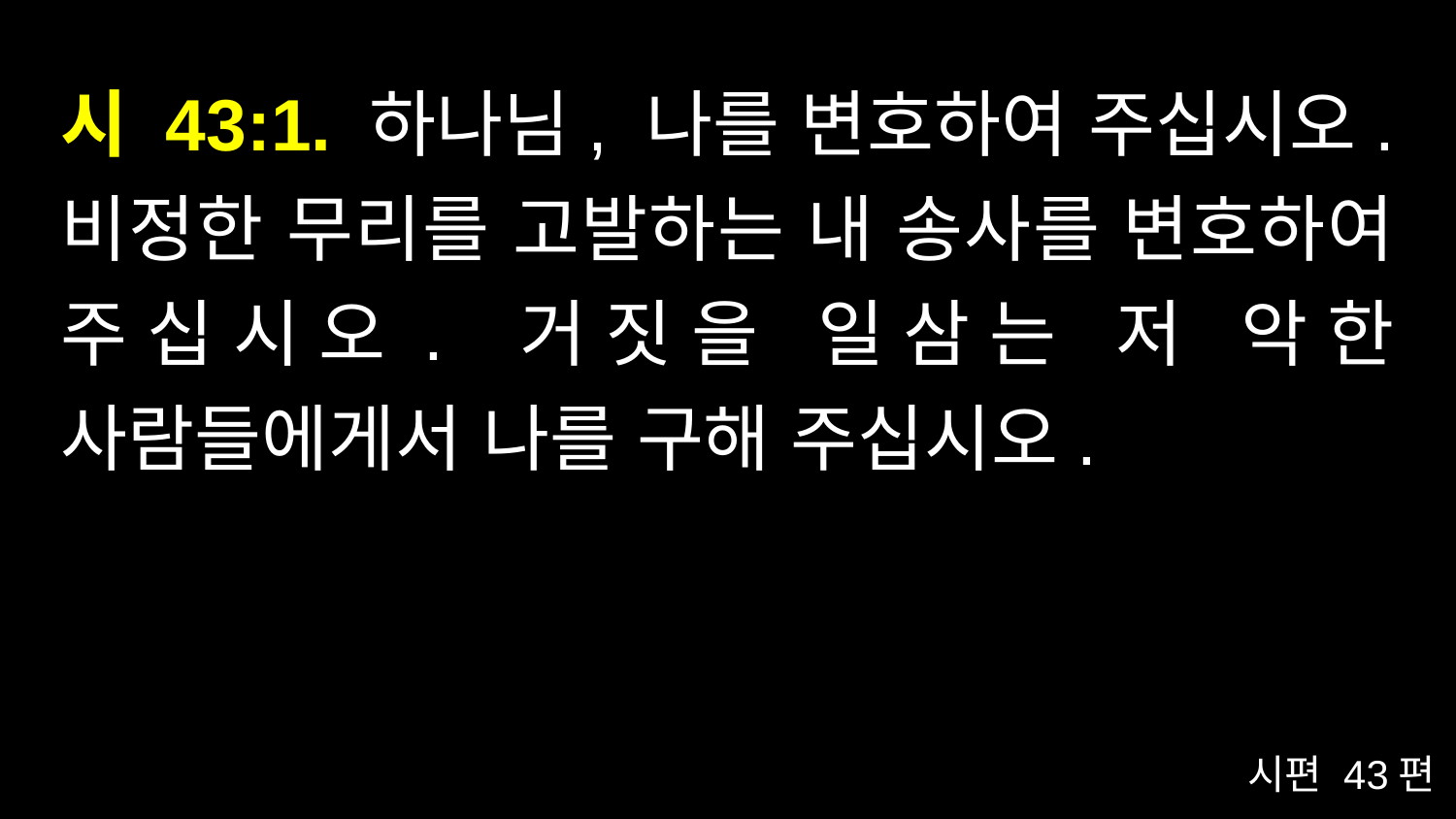

# 시 43:1. 하나님, 나를 변호하여 주십시오. 비정한 무리를 고발하는 내 송사를 변호하여 주십시오. 거짓을 일삼는 저 악한 사람들에게서 나를 구해 주십시오.
시편 43편